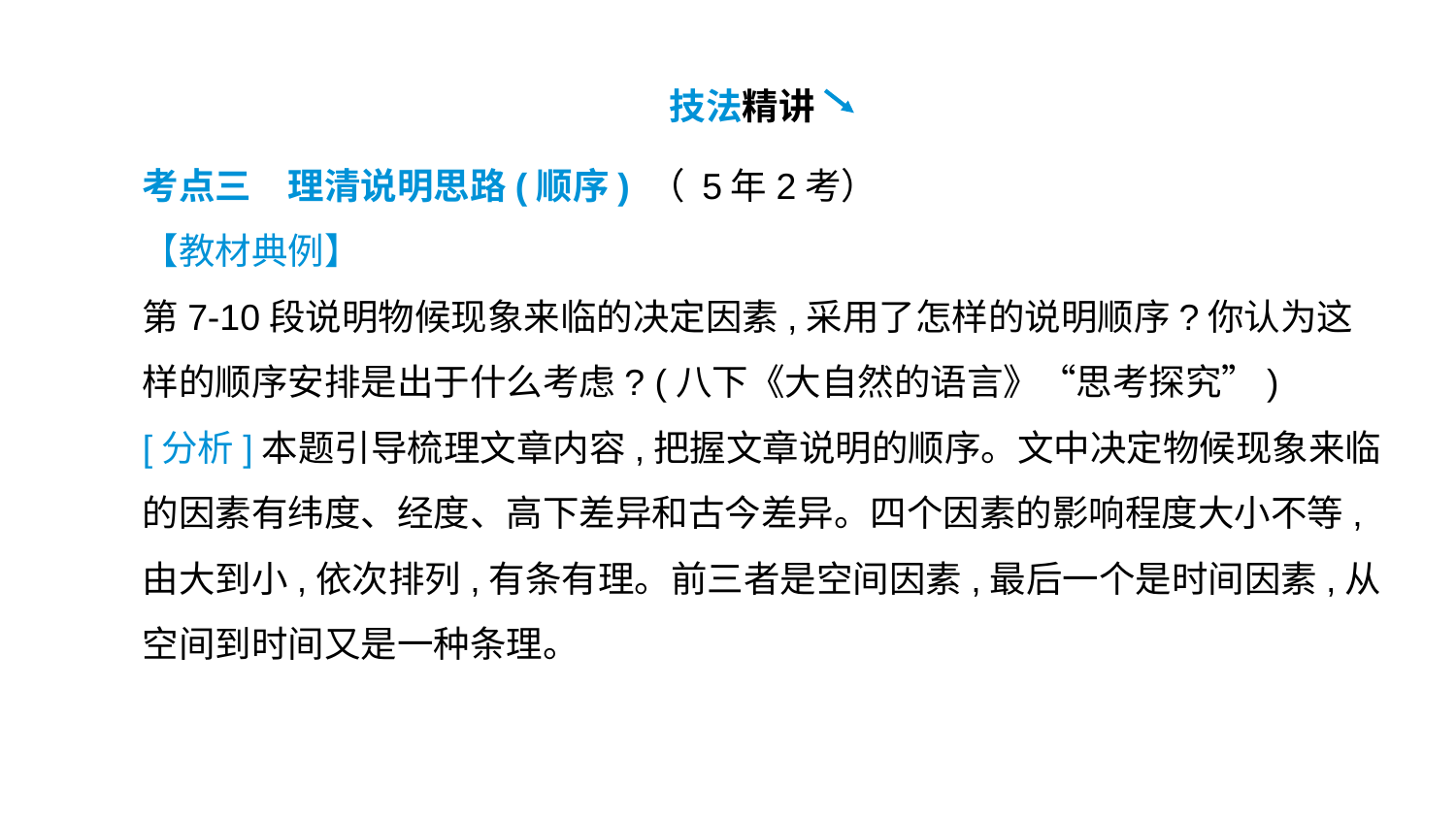

技法精讲
考点三　理清说明思路(顺序) （ 5年2考）
【教材典例】
第7-10段说明物候现象来临的决定因素,采用了怎样的说明顺序?你认为这样的顺序安排是出于什么考虑? (八下《大自然的语言》“思考探究”)
[分析]本题引导梳理文章内容,把握文章说明的顺序。文中决定物候现象来临的因素有纬度、经度、高下差异和古今差异。四个因素的影响程度大小不等,由大到小,依次排列,有条有理。前三者是空间因素,最后一个是时间因素,从空间到时间又是一种条理。